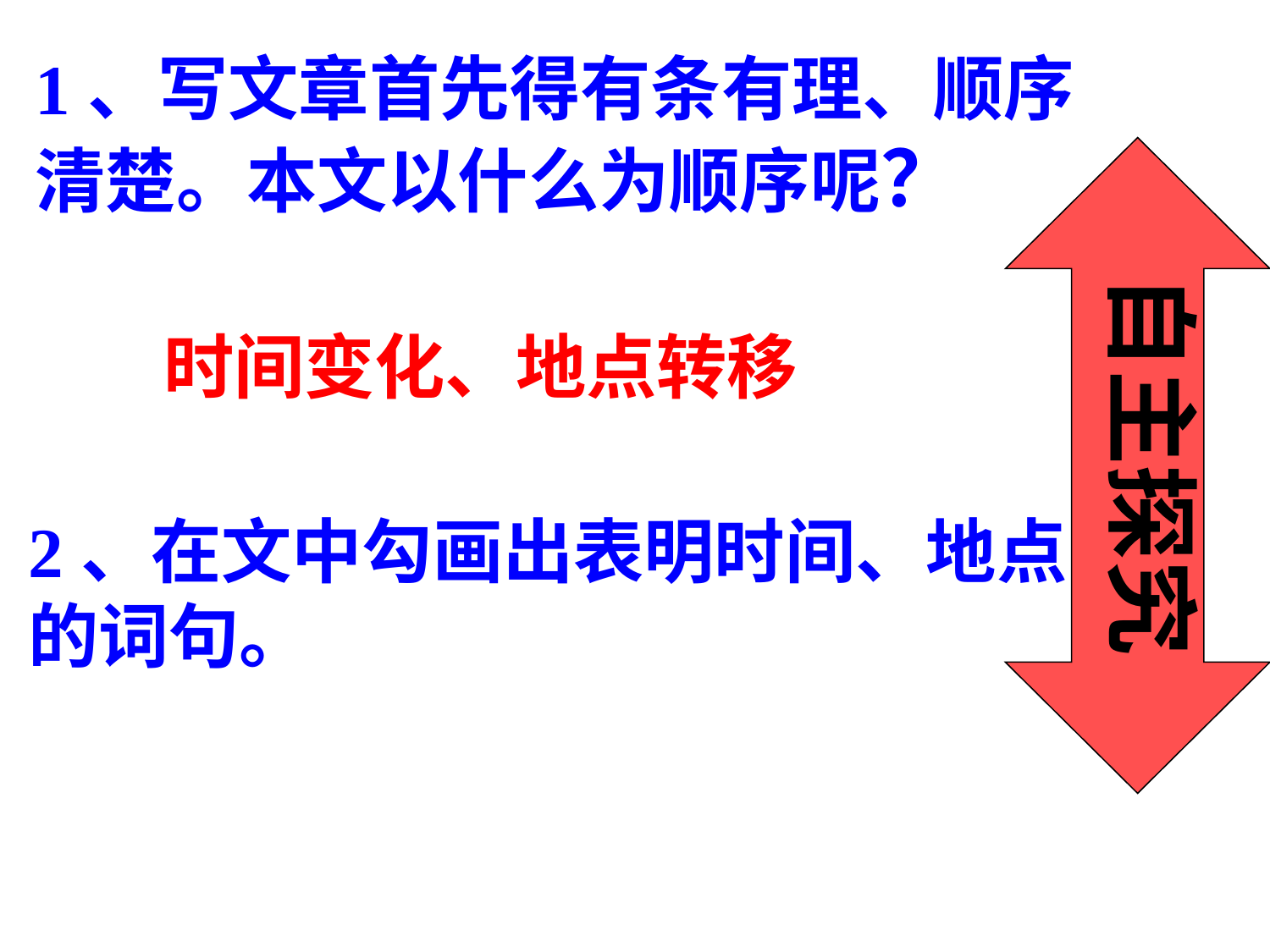

1、写文章首先得有条有理、顺序清楚。本文以什么为顺序呢？

自主探究
时间变化、地点转移
2、在文中勾画出表明时间、地点的词句。